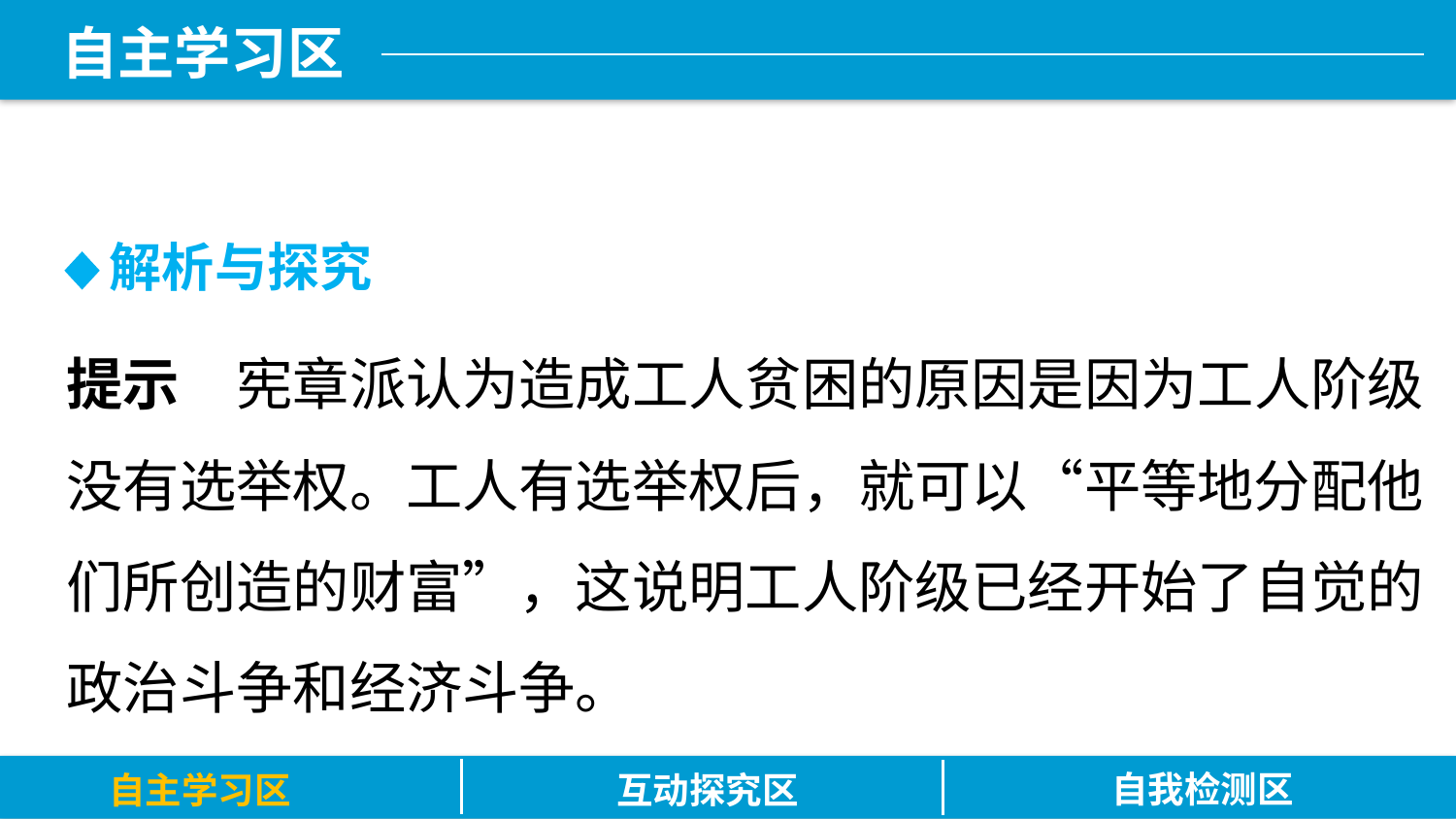

解析与探究

提示　宪章派认为造成工人贫困的原因是因为工人阶级没有选举权。工人有选举权后，就可以“平等地分配他们所创造的财富”，这说明工人阶级已经开始了自觉的政治斗争和经济斗争。
自我检测区
自主学习区
互动探究区